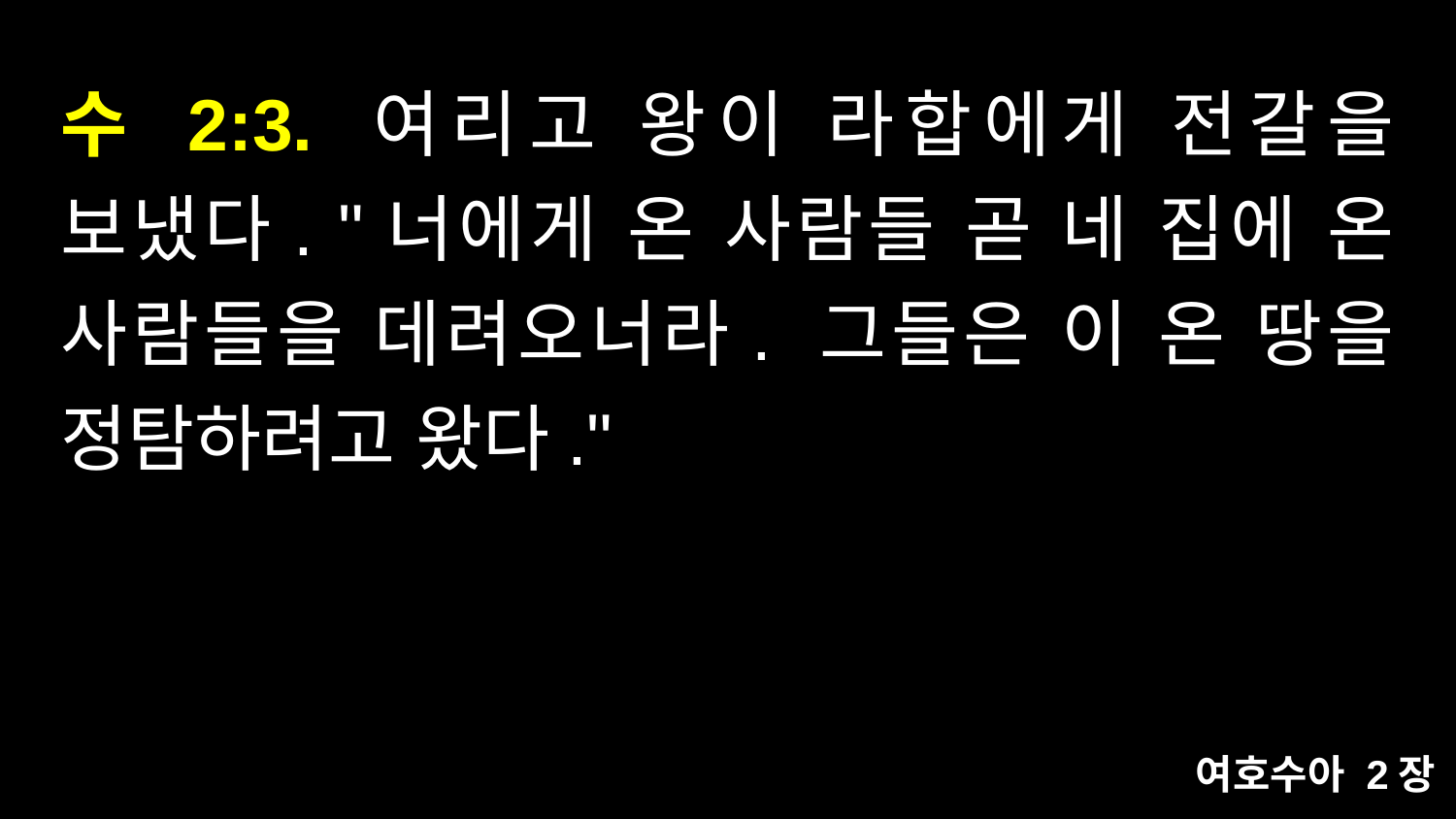

# 수 2:3. 여리고 왕이 라합에게 전갈을 보냈다. "너에게 온 사람들 곧 네 집에 온 사람들을 데려오너라. 그들은 이 온 땅을 정탐하려고 왔다."
여호수아 2장